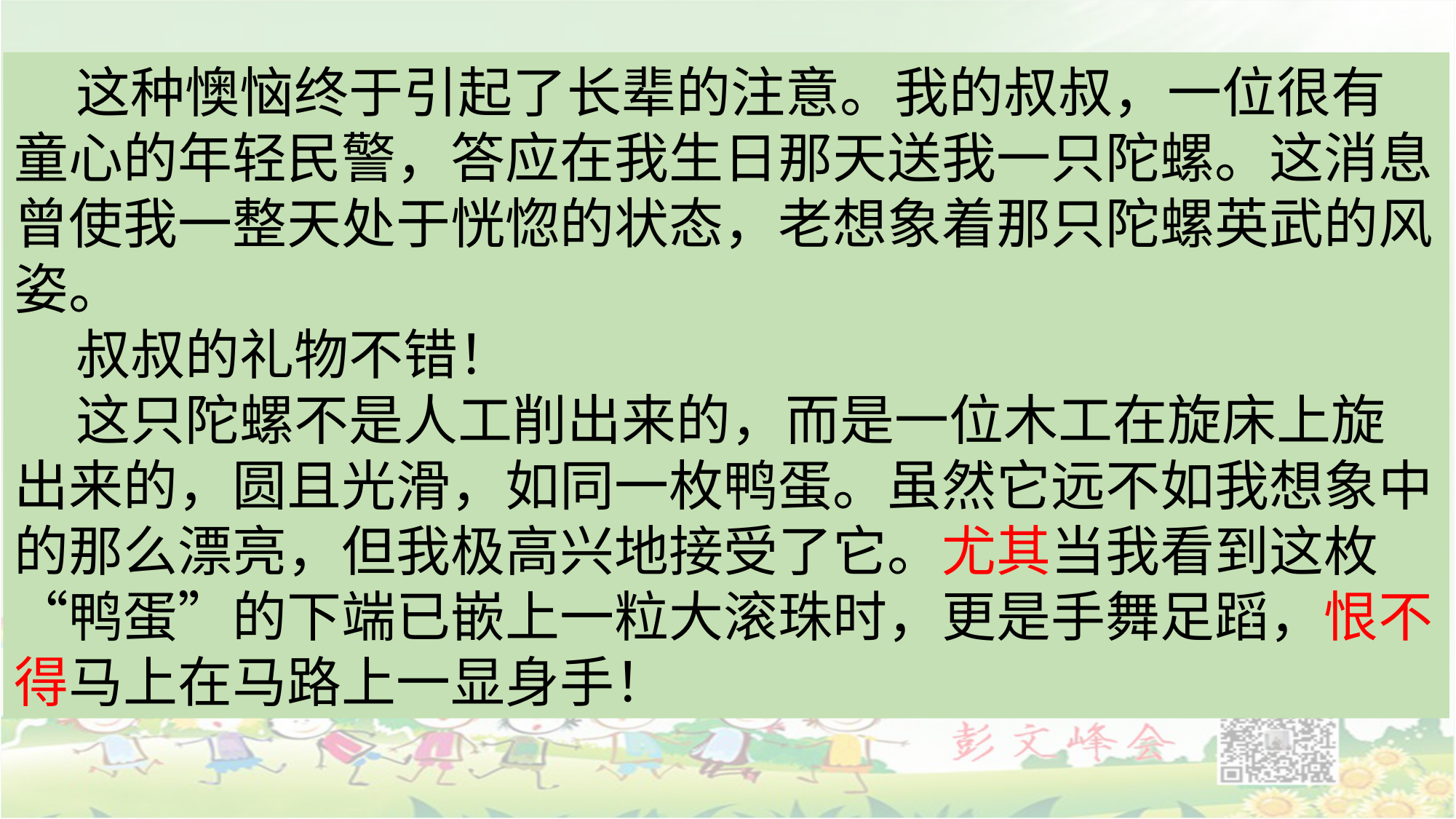

这种懊恼终于引起了长辈的注意。我的叔叔，一位很有童心的年轻民警，答应在我生日那天送我一只陀螺。这消息曾使我一整天处于恍惚的状态，老想象着那只陀螺英武的风姿。
    叔叔的礼物不错！
    这只陀螺不是人工削出来的，而是一位木工在旋床上旋出来的，圆且光滑，如同一枚鸭蛋。虽然它远不如我想象中的那么漂亮，但我极高兴地接受了它。尤其当我看到这枚“鸭蛋”的下端已嵌上一粒大滚珠时，更是手舞足蹈，恨不得马上在马路上一显身手！